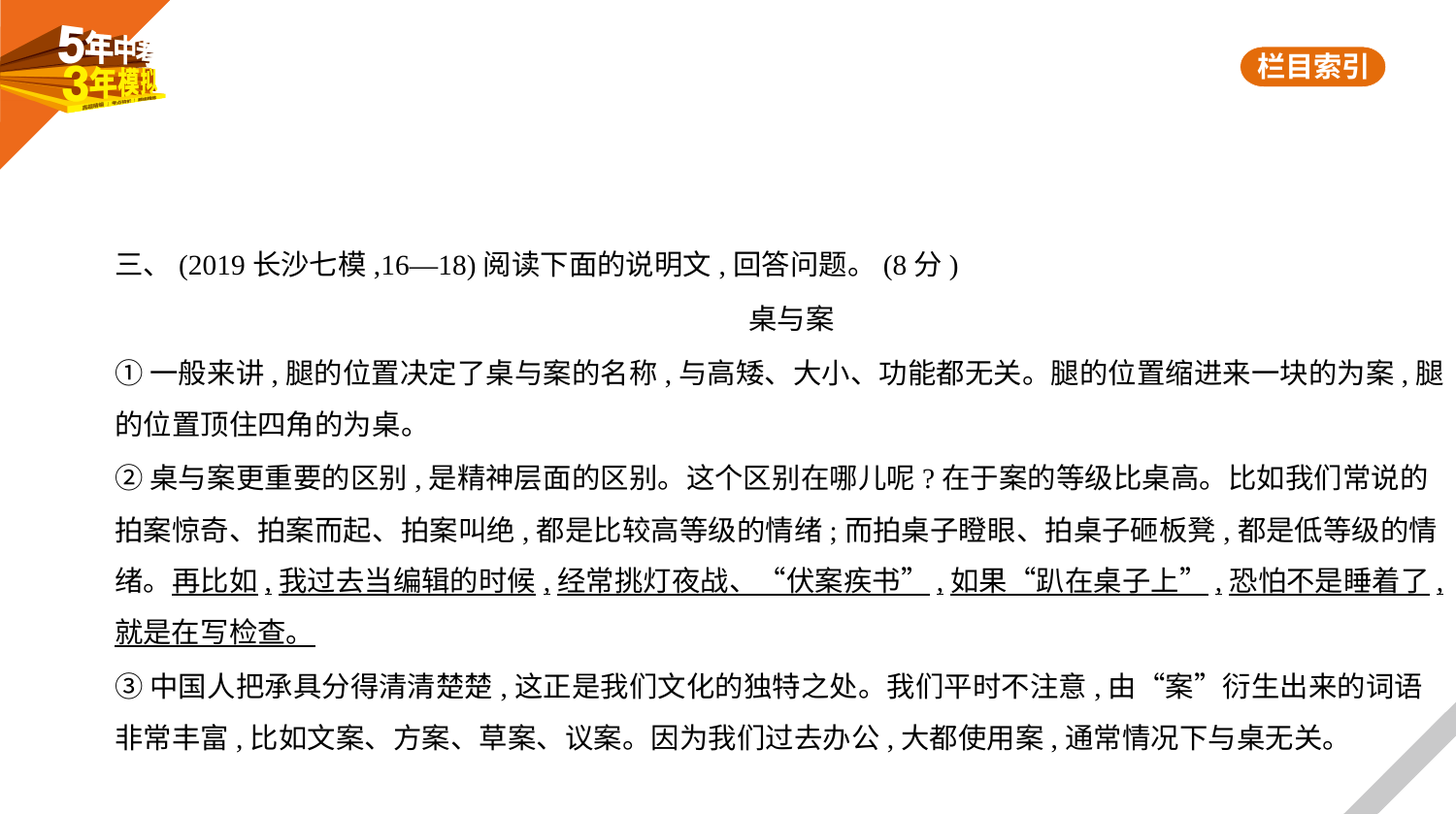

三、(2019长沙七模,16—18)阅读下面的说明文,回答问题。(8分)
桌与案
①一般来讲,腿的位置决定了桌与案的名称,与高矮、大小、功能都无关。腿的位置缩进来一块的为案,腿
的位置顶住四角的为桌。
②桌与案更重要的区别,是精神层面的区别。这个区别在哪儿呢?在于案的等级比桌高。比如我们常说的
拍案惊奇、拍案而起、拍案叫绝,都是比较高等级的情绪;而拍桌子瞪眼、拍桌子砸板凳,都是低等级的情
绪。再比如,我过去当编辑的时候,经常挑灯夜战、“伏案疾书”,如果“趴在桌子上”,恐怕不是睡着了,
就是在写检查。
③中国人把承具分得清清楚楚,这正是我们文化的独特之处。我们平时不注意,由“案”衍生出来的词语
非常丰富,比如文案、方案、草案、议案。因为我们过去办公,大都使用案,通常情况下与桌无关。